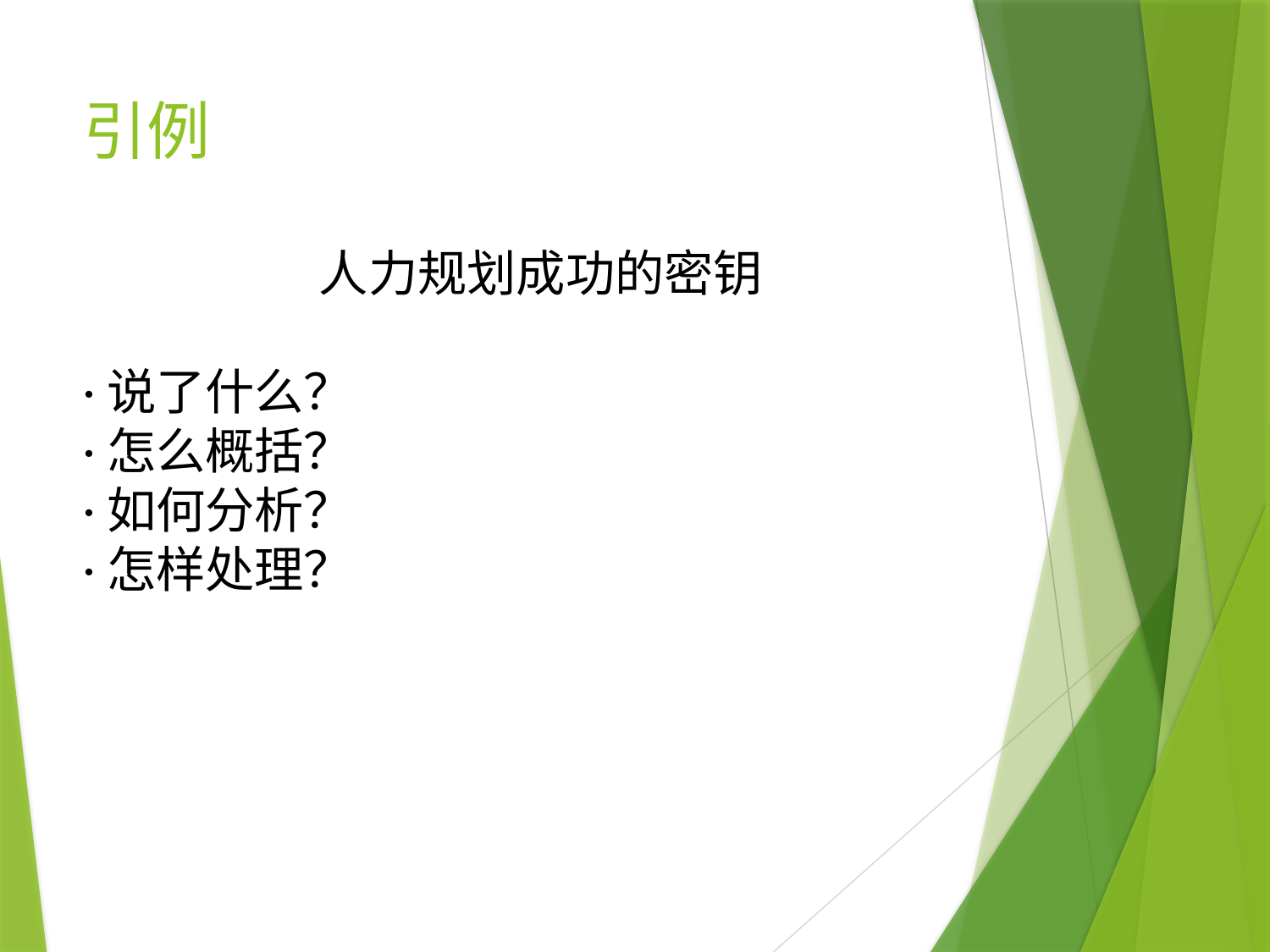

# 引例
人力规划成功的密钥

·说了什么？
·怎么概括？
·如何分析？
·怎样处理？